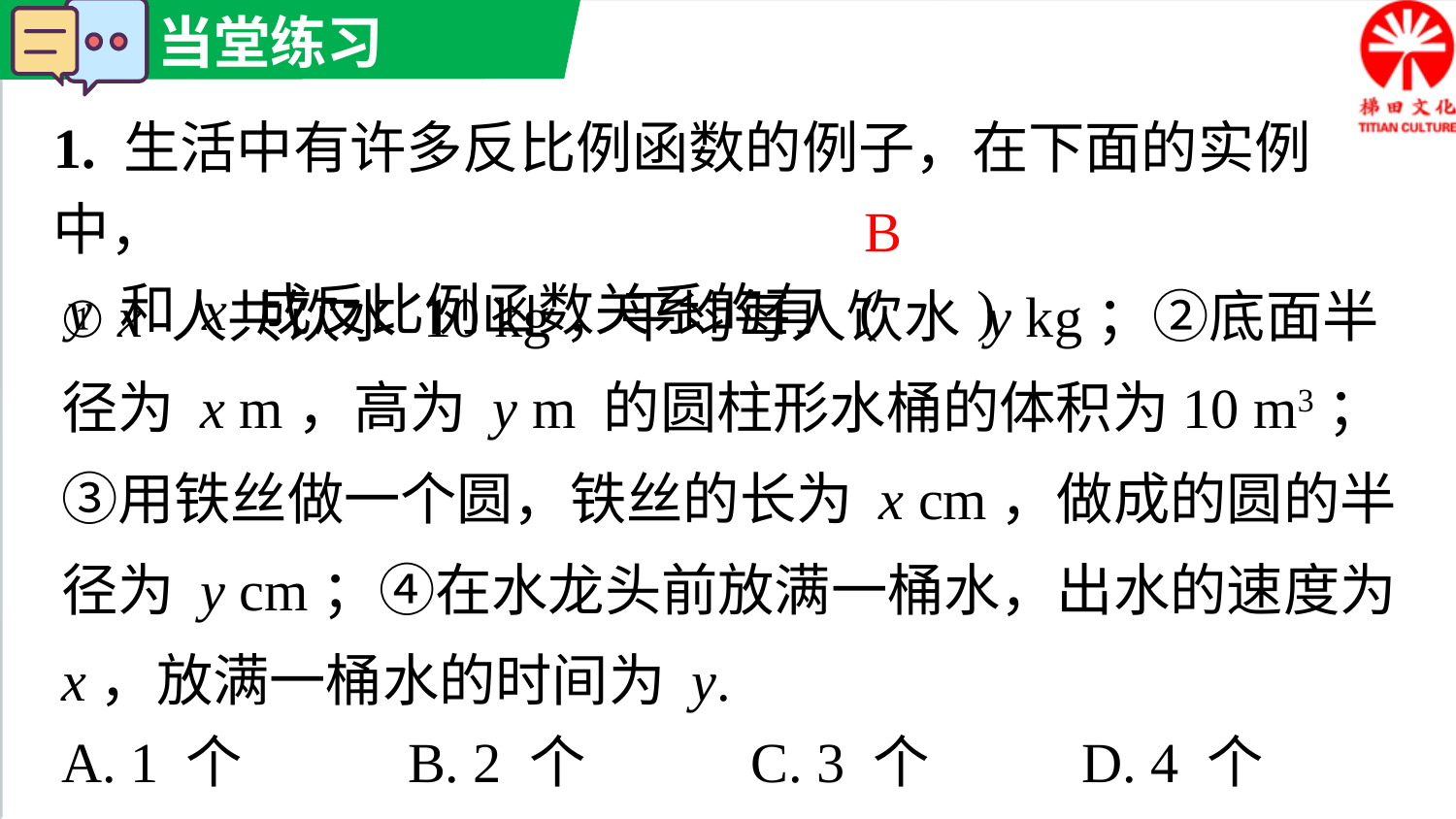

1. 生活中有许多反比例函数的例子，在下面的实例中，
 y 和 x 成反比例函数关系的有  (       )
B
① x 人共饮水 10 kg，平均每人饮水 y kg；②底面半径为 x m，高为 y m 的圆柱形水桶的体积为10 m3；③用铁丝做一个圆，铁丝的长为 x cm，做成的圆的半径为 y cm；④在水龙头前放满一桶水，出水的速度为 x，放满一桶水的时间为 y.
A. 1 个            B. 2 个            C. 3 个           D. 4 个